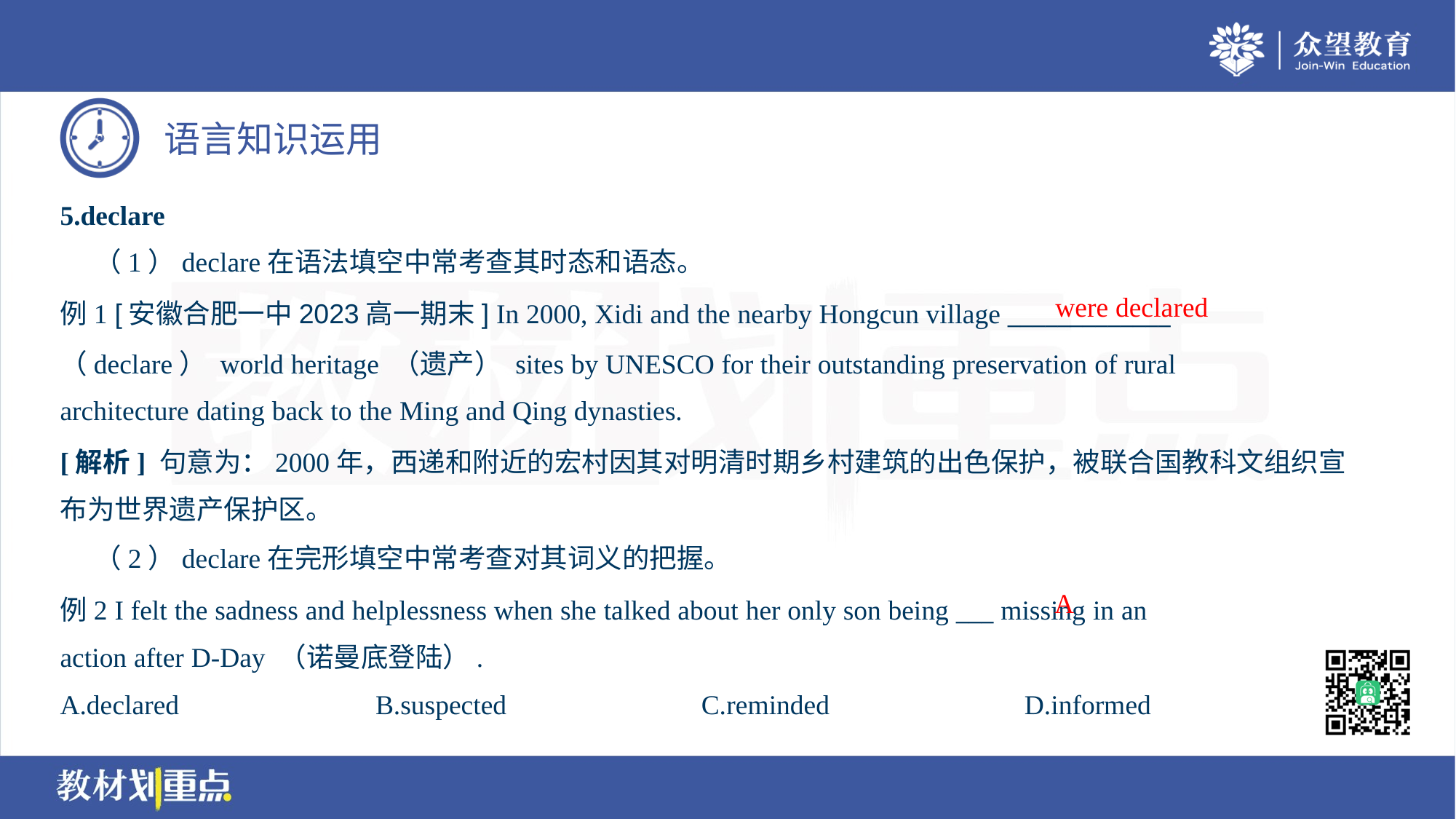

5.declare
    （1）declare在语法填空中常考查其时态和语态。
were declared
例1 [安徽合肥一中2023高一期末] In 2000, Xidi and the nearby Hongcun village _____________
（declare） world heritage （遗产） sites by UNESCO for their outstanding preservation of rural
architecture dating back to the Ming and Qing dynasties.
[解析] 句意为：2000年，西递和附近的宏村因其对明清时期乡村建筑的出色保护，被联合国教科文组织宣
布为世界遗产保护区。
    （2）declare在完形填空中常考查对其词义的把握。
A
例2 I felt the sadness and helplessness when she talked about her only son being ___ missing in an
action after D-Day （诺曼底登陆）.
A.declared	B.suspected	C.reminded	D.informed